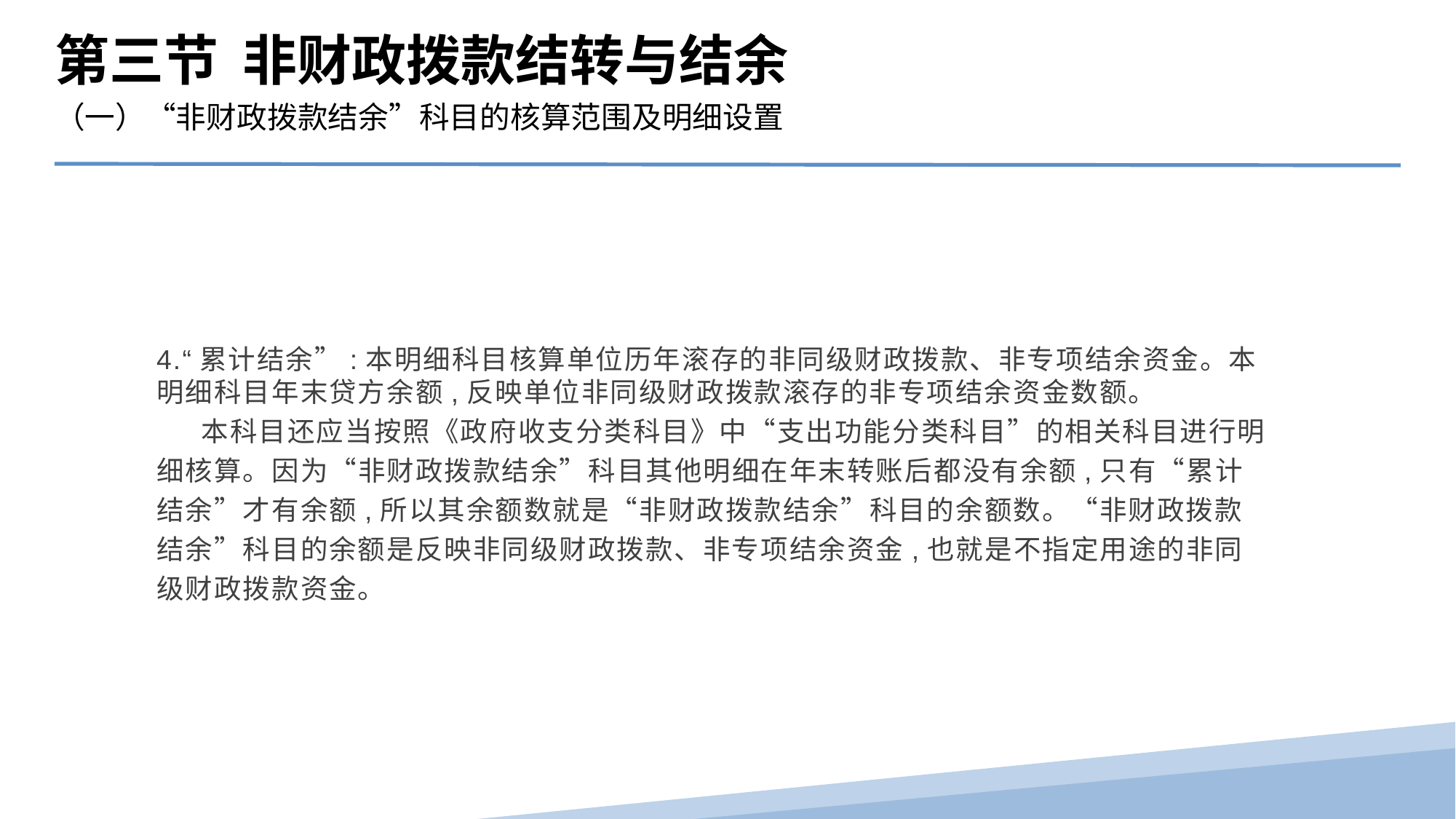

第三节  非财政拨款结转与结余
（一）“非财政拨款结余”科目的核算范围及明细设置
4.“累计结余”:本明细科目核算单位历年滚存的非同级财政拨款、非专项结余资金。本明细科目年末贷方余额,反映单位非同级财政拨款滚存的非专项结余资金数额。
     本科目还应当按照《政府收支分类科目》中“支出功能分类科目”的相关科目进行明细核算。因为“非财政拨款结余”科目其他明细在年末转账后都没有余额,只有“累计结余”才有余额,所以其余额数就是“非财政拨款结余”科目的余额数。“非财政拨款结余”科目的余额是反映非同级财政拨款、非专项结余资金,也就是不指定用途的非同级财政拨款资金。